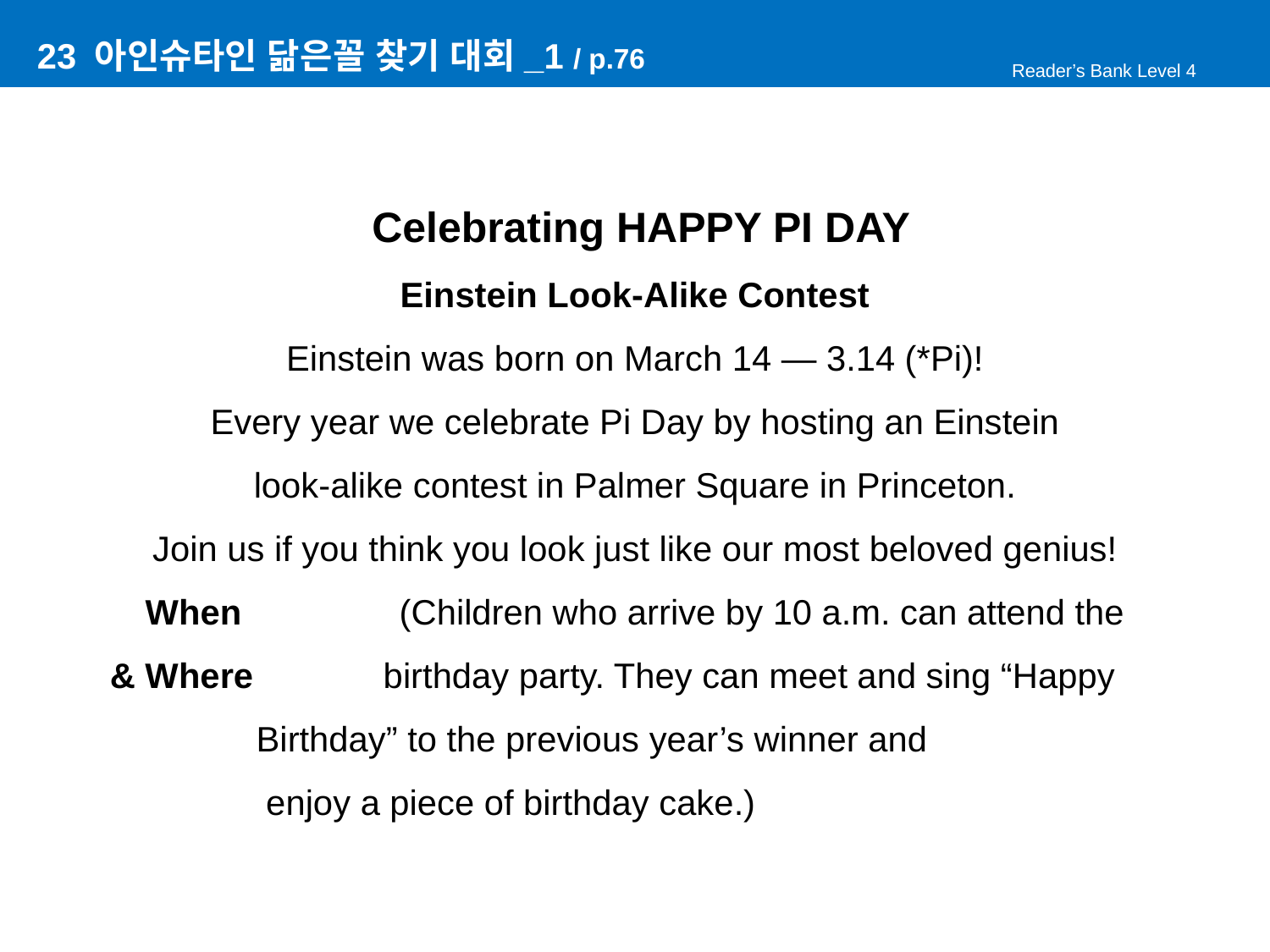

# 23 아인슈타인 닮은꼴 찾기 대회_1 / p.76
Reader’s Bank Level 4

  Celebrating HAPPY PI DAY
Einstein Look-Alike Contest
Einstein was born on March 14 — 3.14 (*Pi)!
Every year we celebrate Pi Day by hosting an Einstein
look-alike contest in Palmer Square in Princeton.
Join us if you think you look just like our most beloved genius!
When 		(Children who arrive by 10 a.m. can attend the
& Where 	  birthday party. They can meet and sing “Happy 		  Birthday” to the previous year’s winner and 			   enjoy a piece of birthday cake.)